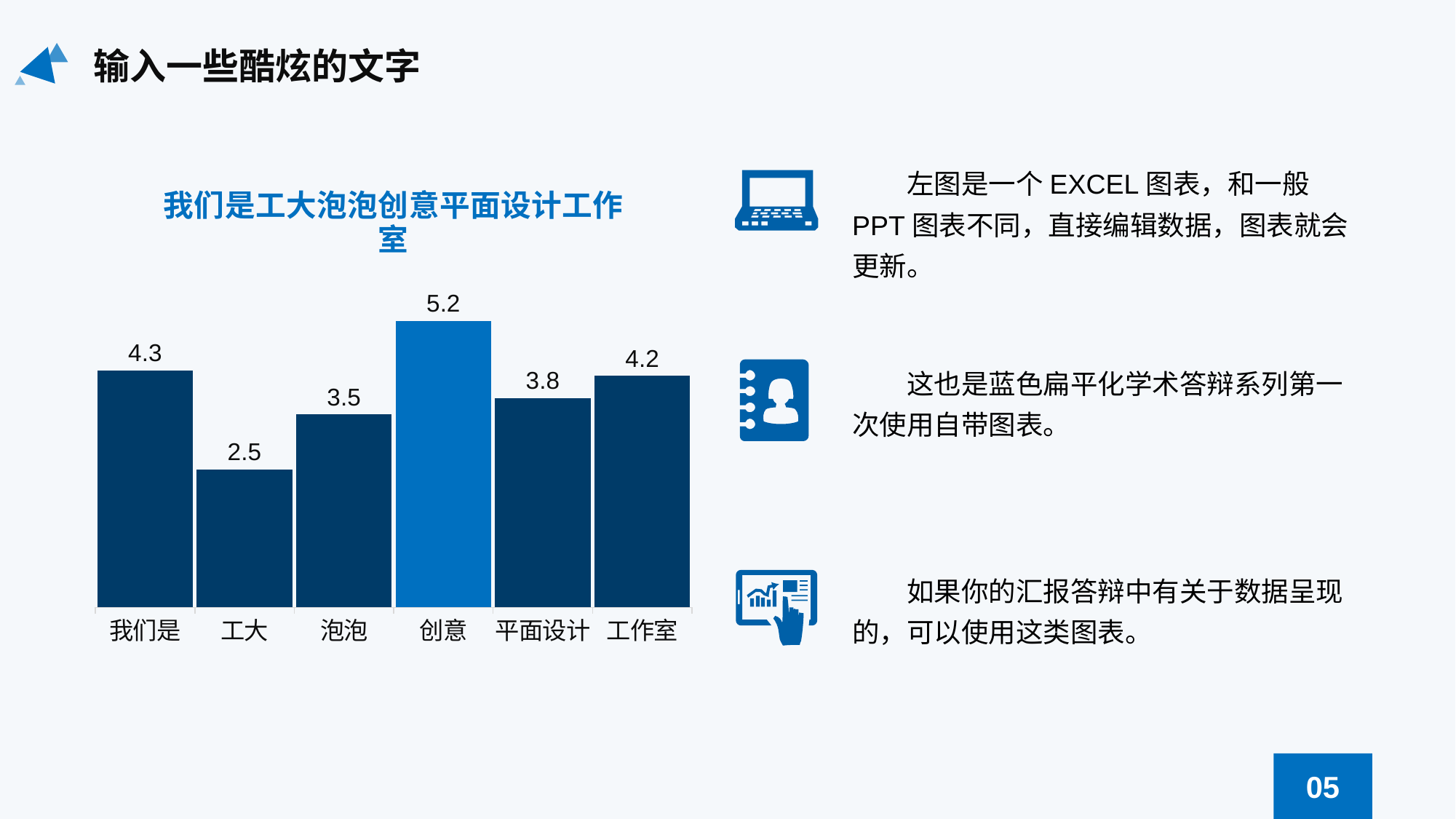

输入一些酷炫的文字

左图是一个EXCEL图表，和一般PPT图表不同，直接编辑数据，图表就会更新。

### Chart:

| Category | 我们是工大泡泡创意平面设计工作室 |
|---|---|
| 我们是 | 4.3 |
| 工大 | 2.5 |
| 泡泡 | 3.5 |
| 创意 | 5.2 |
| 平面设计 | 3.8 |
| 工作室 | 4.2 |
这也是蓝色扁平化学术答辩系列第一次使用自带图表。

如果你的汇报答辩中有关于数据呈现的，可以使用这类图表。

05